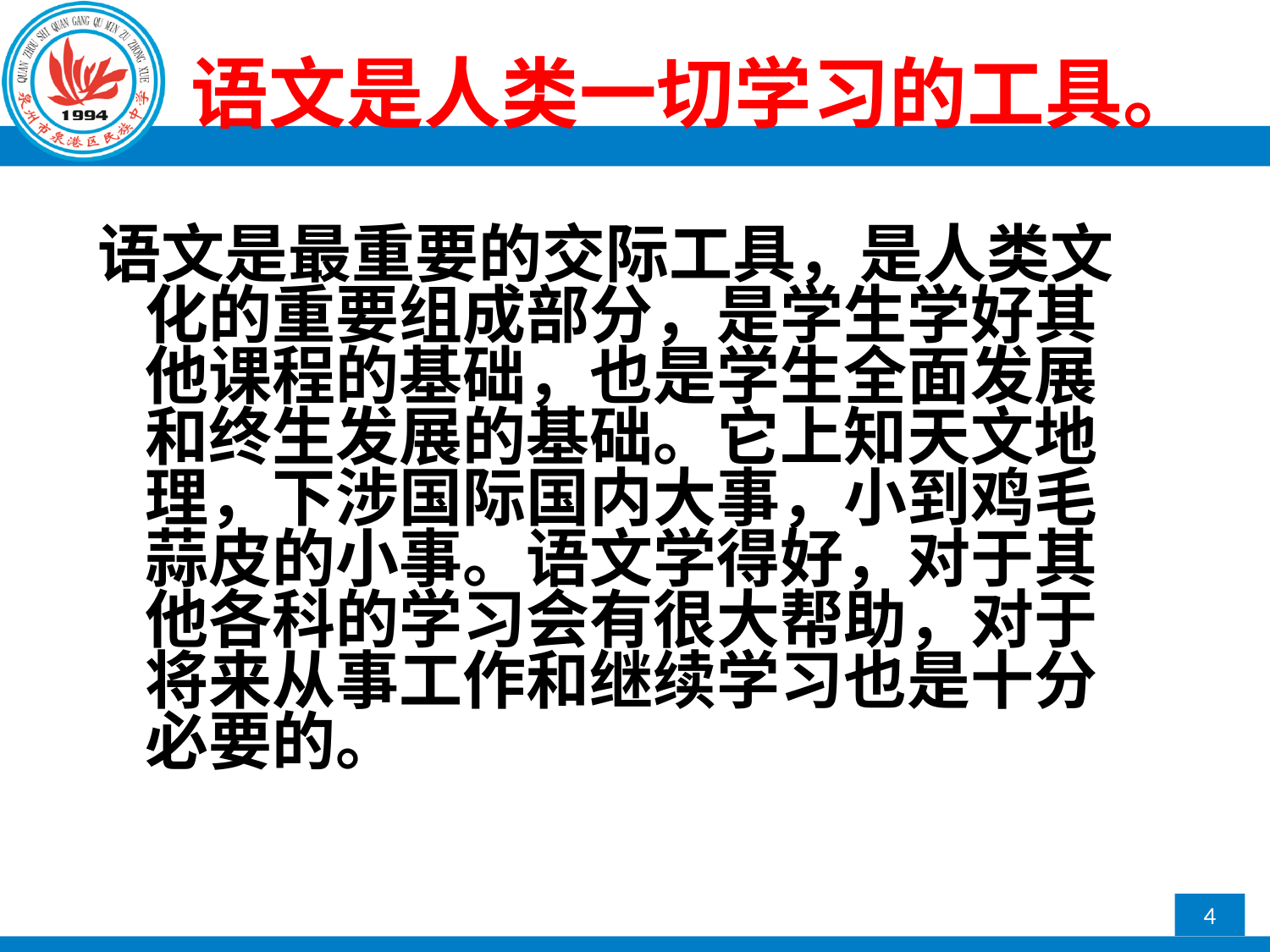

# 语文是人类一切学习的工具。
语文是最重要的交际工具，是人类文化的重要组成部分，是学生学好其他课程的基础，也是学生全面发展和终生发展的基础。它上知天文地理，下涉国际国内大事，小到鸡毛蒜皮的小事。语文学得好，对于其他各科的学习会有很大帮助，对于将来从事工作和继续学习也是十分必要的。